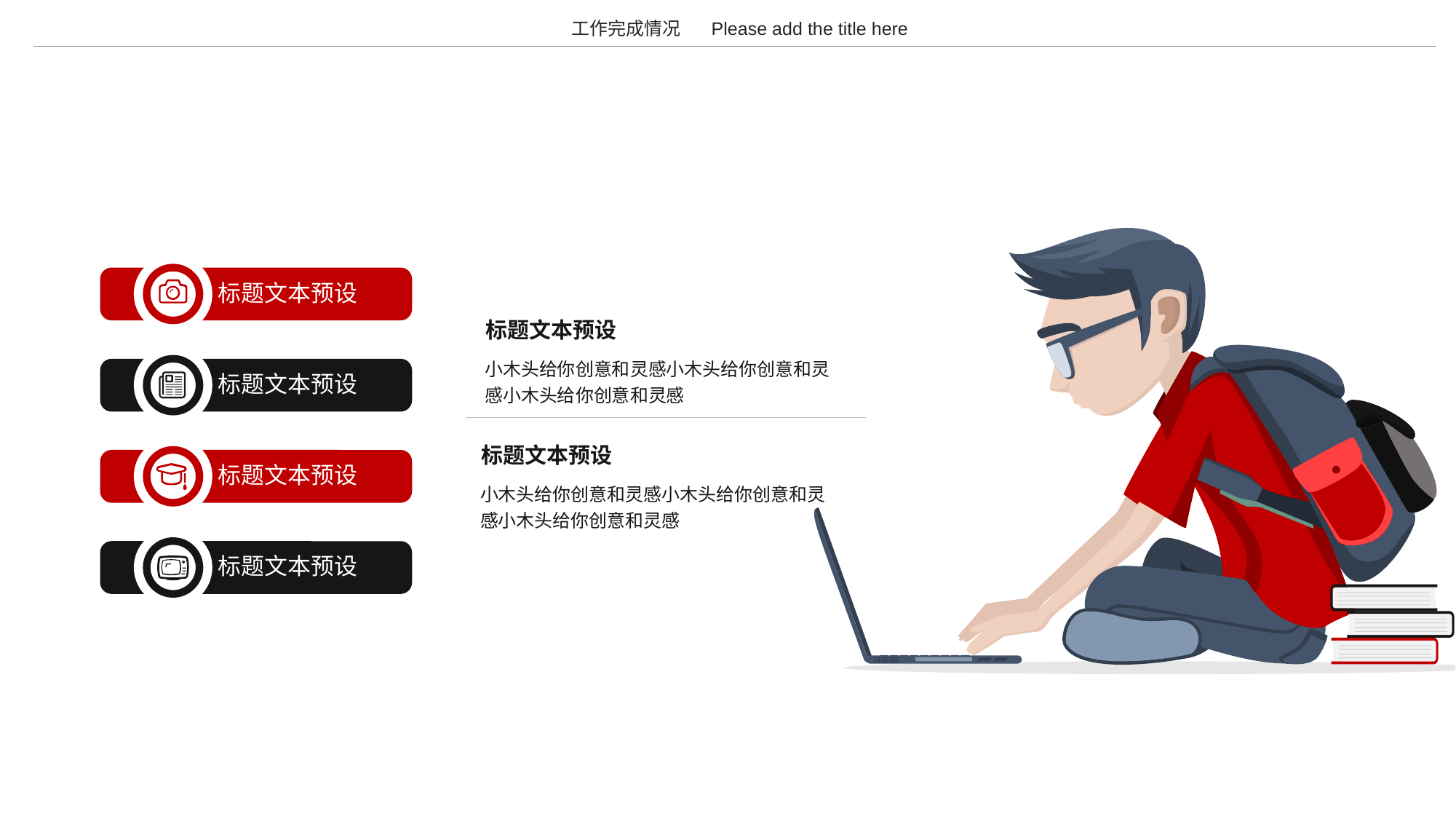

工作完成情况
Please add the title here

标题文本预设
标题文本预设

标题文本预设
小木头给你创意和灵感小木头给你创意和灵感小木头给你创意和灵感
标题文本预设

标题文本预设
小木头给你创意和灵感小木头给你创意和灵感小木头给你创意和灵感

标题文本预设